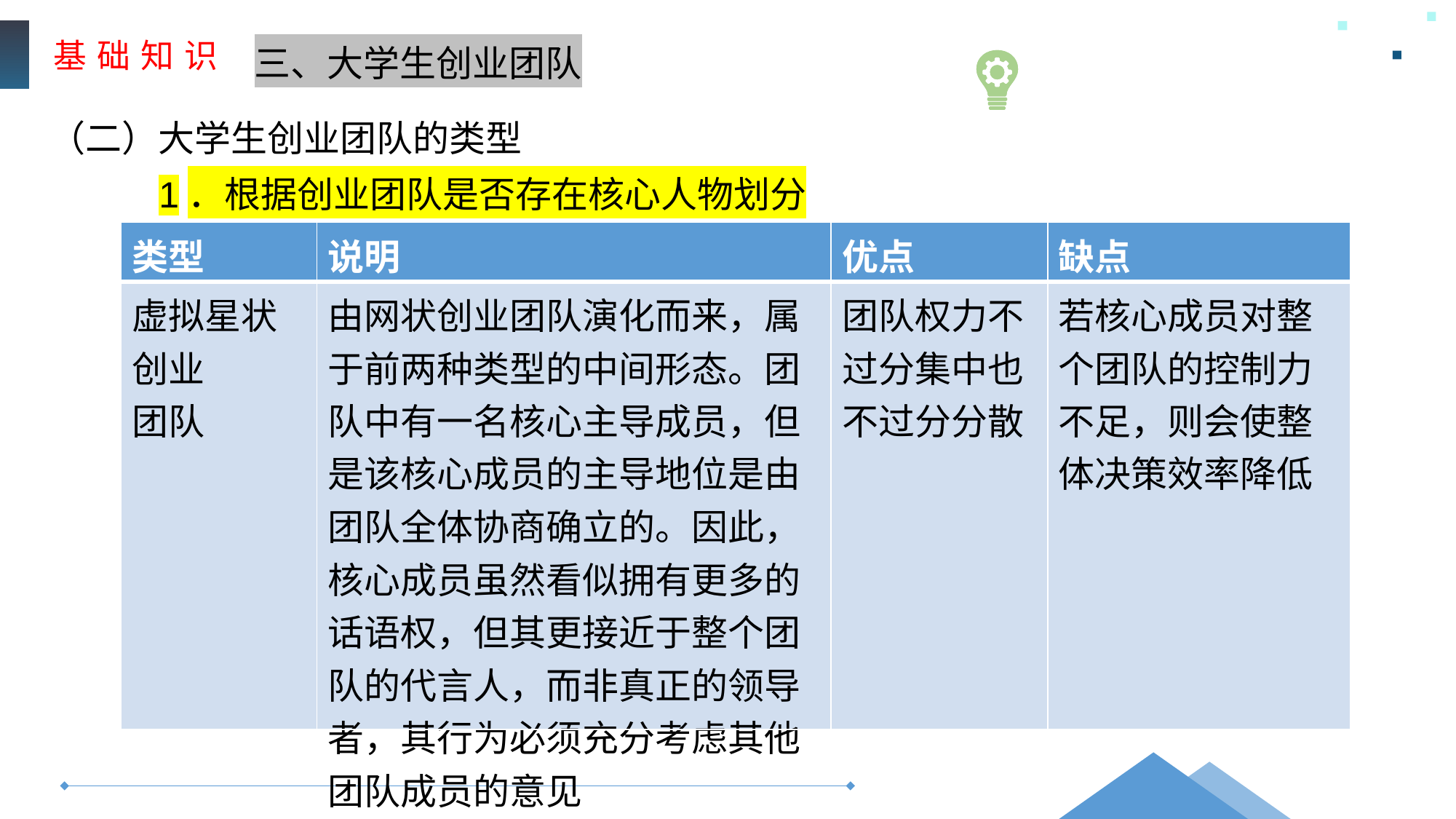

基 础 知 识

三、大学生创业团队

（二）大学生创业团队的类型
1．根据创业团队是否存在核心人物划分
| 类型 | 说明 | 优点 | 缺点 |
| --- | --- | --- | --- |
| 虚拟星状创业 团队 | 由网状创业团队演化而来，属于前两种类型的中间形态。团队中有一名核心主导成员，但是该核心成员的主导地位是由团队全体协商确立的。因此，核心成员虽然看似拥有更多的话语权，但其更接近于整个团队的代言人，而非真正的领导者，其行为必须充分考虑其他团队成员的意见 | 团队权力不过分集中也不过分分散 | 若核心成员对整个团队的控制力不足，则会使整体决策效率降低 |